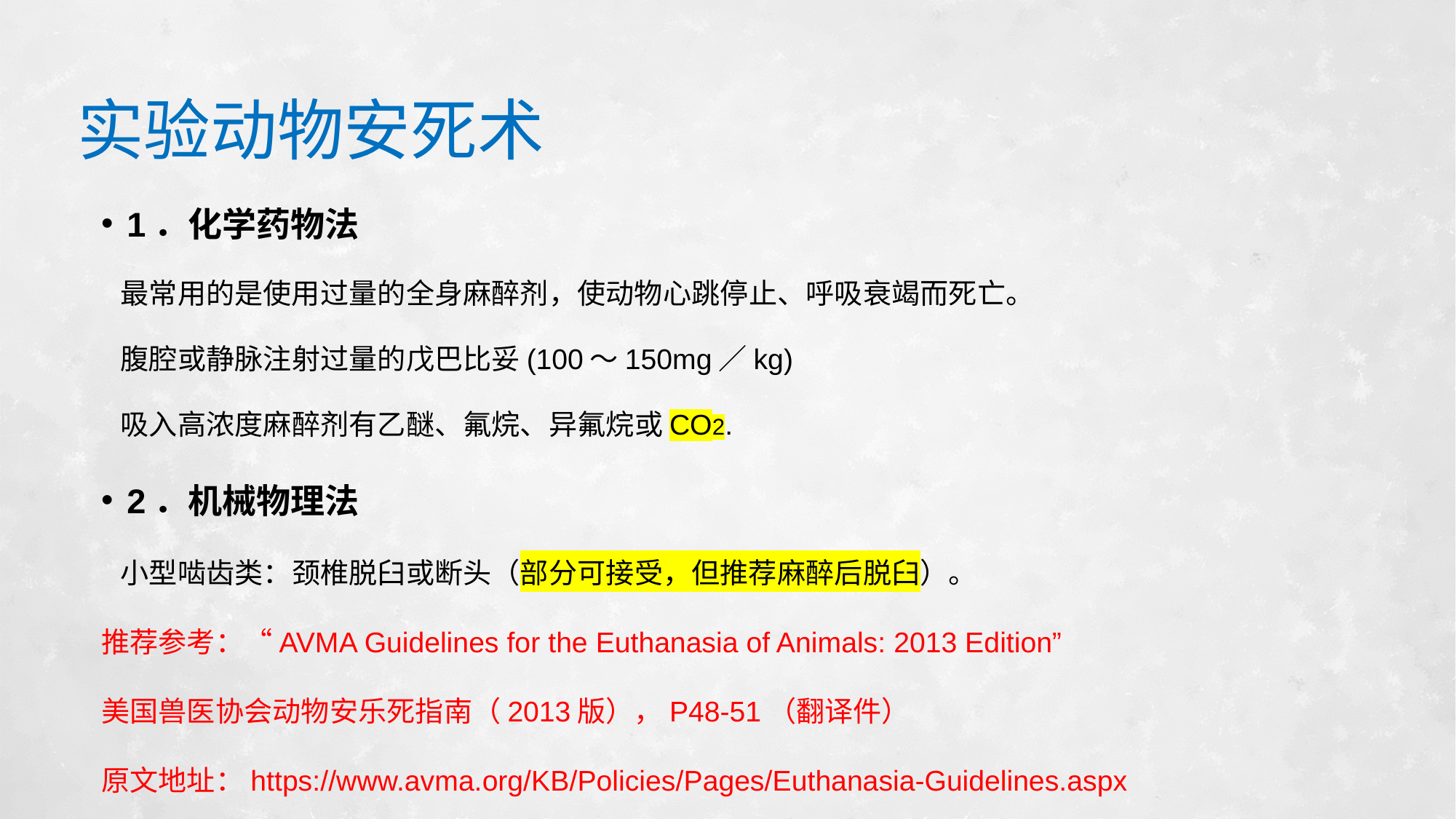

# 实验动物安死术
1．化学药物法
  最常用的是使用过量的全身麻醉剂，使动物心跳停止、呼吸衰竭而死亡。
  腹腔或静脉注射过量的戊巴比妥(100～150mg／kg)
  吸入高浓度麻醉剂有乙醚、氟烷、异氟烷或CO2.
2．机械物理法
  小型啮齿类：颈椎脱臼或断头（部分可接受，但推荐麻醉后脱臼）。
推荐参考：“AVMA Guidelines for the Euthanasia of Animals: 2013 Edition”
美国兽医协会动物安乐死指南（2013版），P48-51（翻译件）
原文地址：https://www.avma.org/KB/Policies/Pages/Euthanasia-Guidelines.aspx